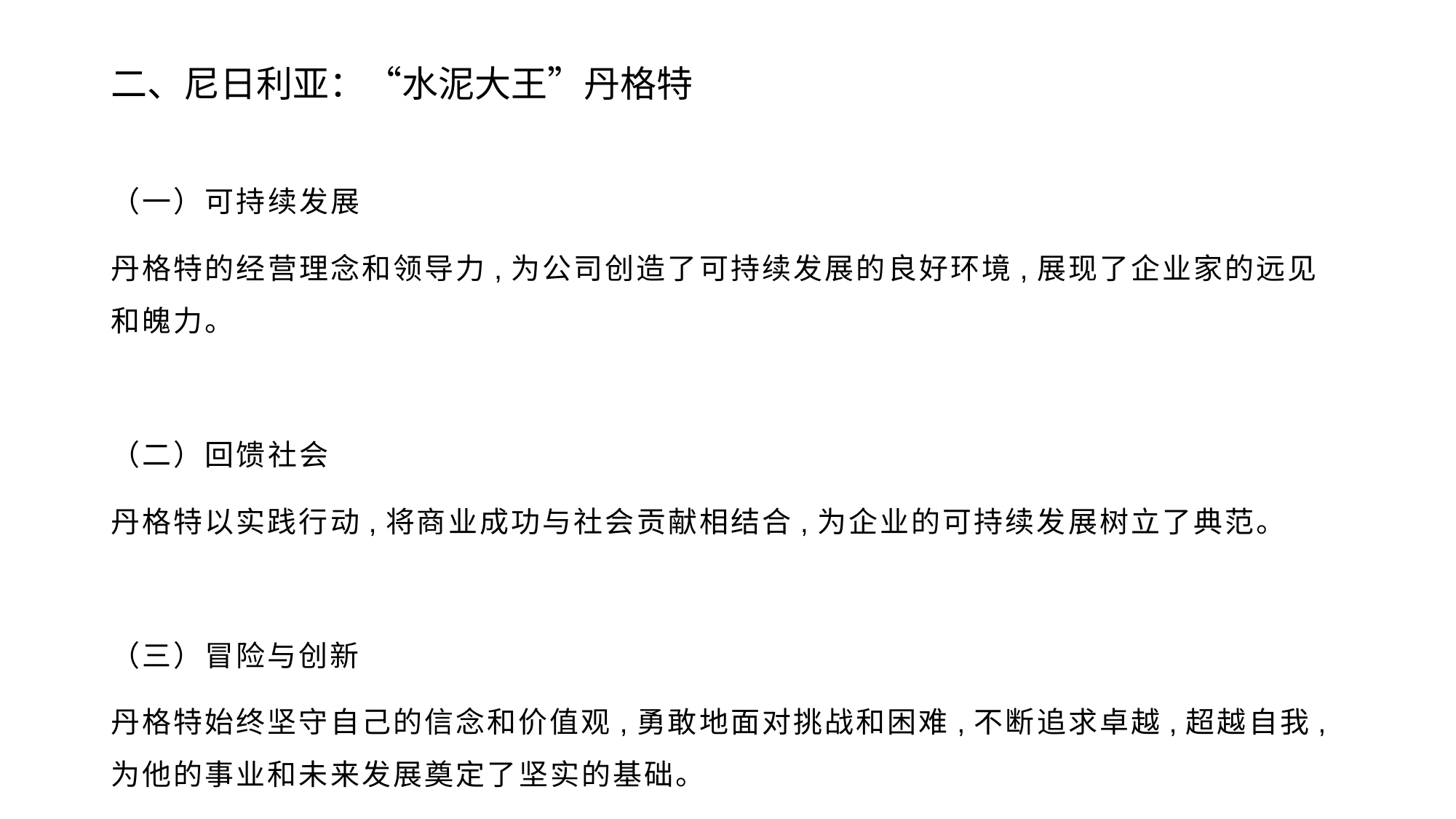

# 二、尼日利亚：“水泥大王”丹格特
（一）可持续发展
丹格特的经营理念和领导力,为公司创造了可持续发展的良好环境,展现了企业家的远见和魄力。

（二）回馈社会
丹格特以实践行动,将商业成功与社会贡献相结合,为企业的可持续发展树立了典范。

（三）冒险与创新
丹格特始终坚守自己的信念和价值观,勇敢地面对挑战和困难,不断追求卓越,超越自我,为他的事业和未来发展奠定了坚实的基础。